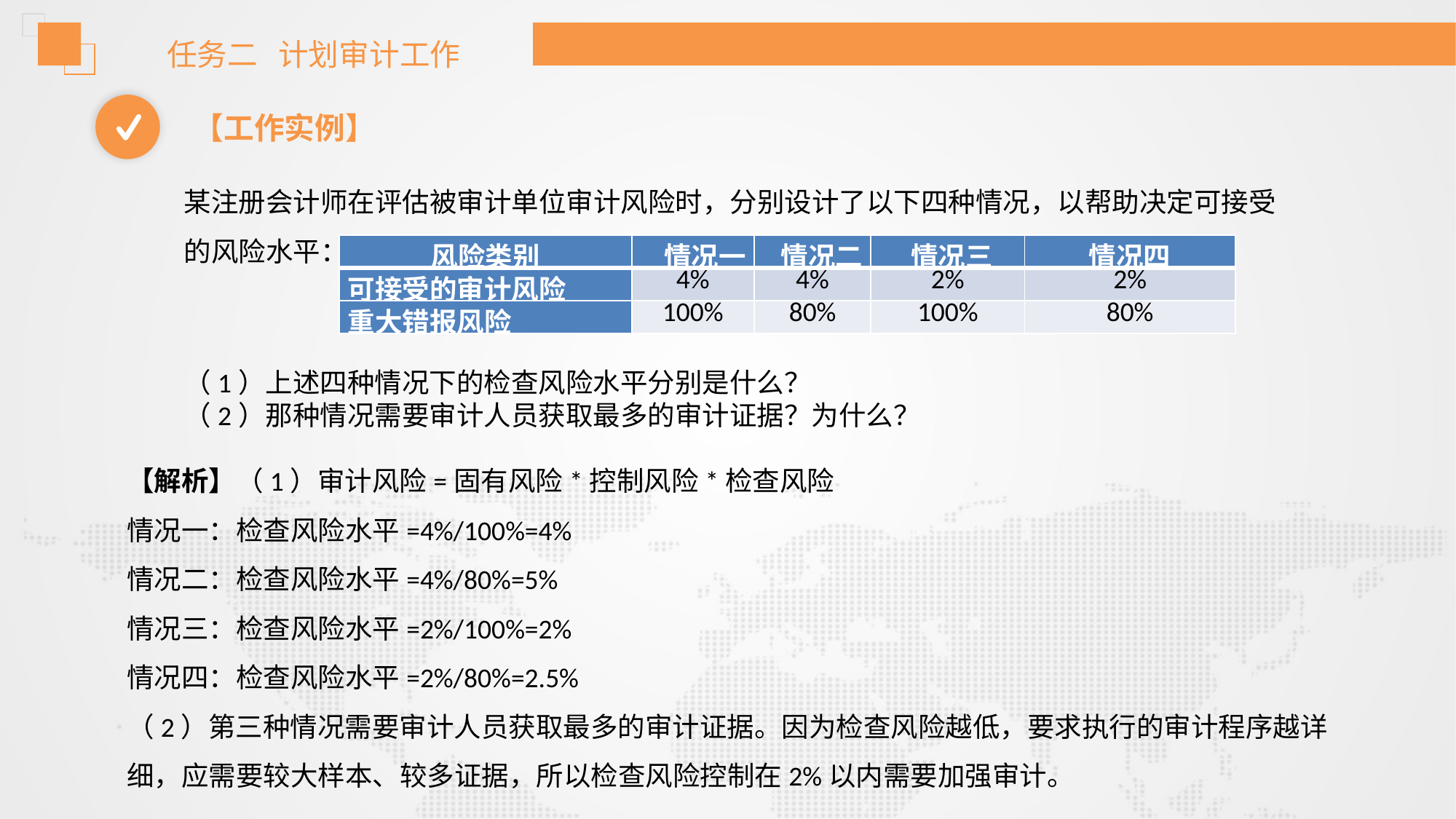

任务二   计划审计工作

【工作实例】
某注册会计师在评估被审计单位审计风险时，分别设计了以下四种情况，以帮助决定可接受的风险水平：

（1）上述四种情况下的检查风险水平分别是什么？
（2）那种情况需要审计人员获取最多的审计证据？为什么？
| 风险类别 | 情况一 | 情况二 | 情况三 | 情况四 |
| --- | --- | --- | --- | --- |
| 可接受的审计风险 | 4% | 4% | 2% | 2% |
| 重大错报风险 | 100% | 80% | 100% | 80% |
【解析】（1）审计风险=固有风险*控制风险*检查风险
情况一：检查风险水平=4%/100%=4%
情况二：检查风险水平=4%/80%=5%
情况三：检查风险水平=2%/100%=2%
情况四：检查风险水平=2%/80%=2.5%
（2）第三种情况需要审计人员获取最多的审计证据。因为检查风险越低，要求执行的审计程序越详细，应需要较大样本、较多证据，所以检查风险控制在2%以内需要加强审计。